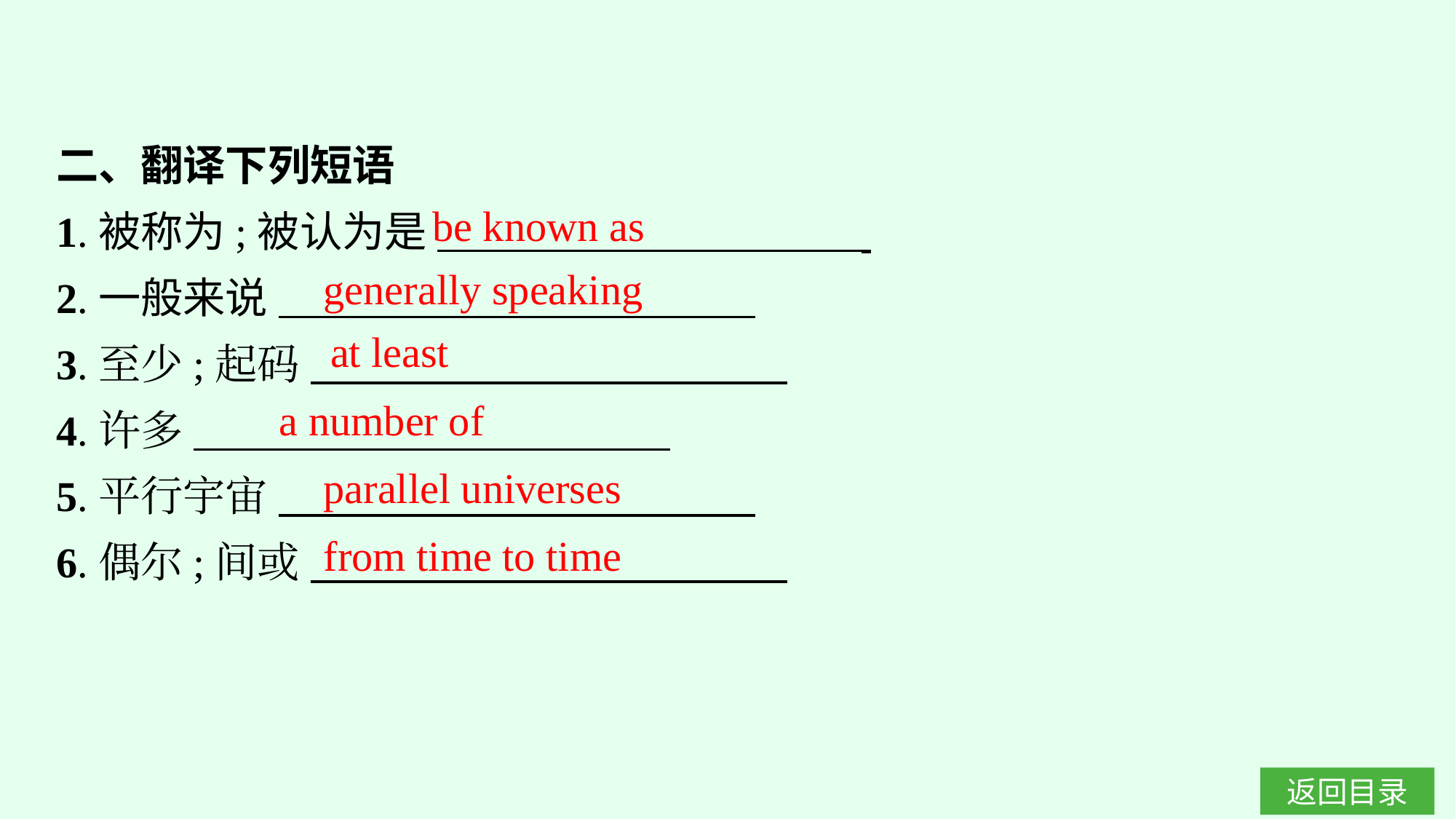

二、翻译下列短语
1.被称为;被认为是
2.一般来说
3.至少;起码
4.许多
5.平行宇宙
6.偶尔;间或
be known as
generally speaking
at least
a number of
parallel universes
from time to time